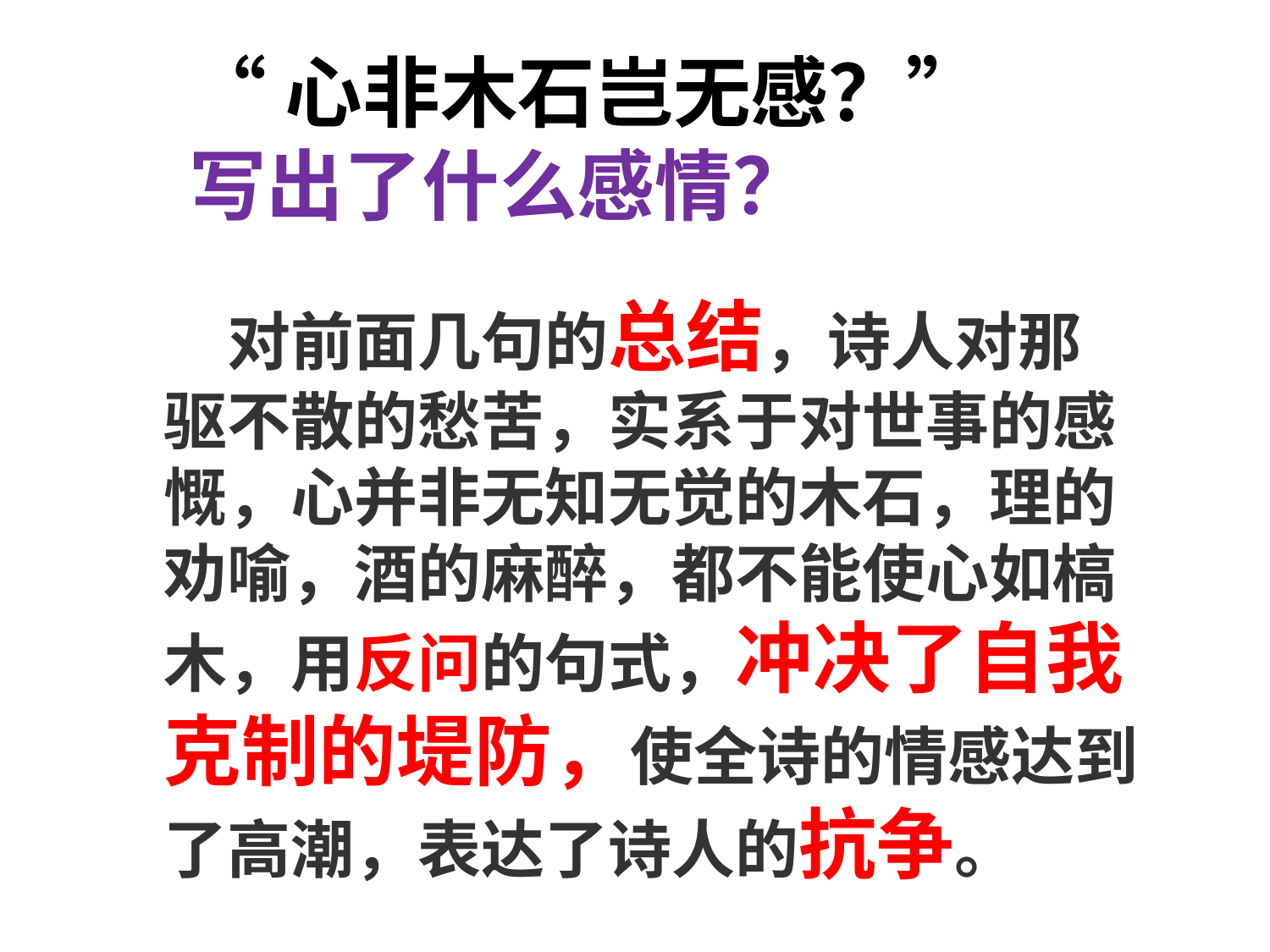

“心非木石岂无感？”写出了什么感情？
　对前面几句的总结，诗人对那驱不散的愁苦，实系于对世事的感慨，心并非无知无觉的木石，理的劝喻，酒的麻醉，都不能使心如槁木，用反问的句式，冲决了自我克制的堤防，使全诗的情感达到了高潮，表达了诗人的抗争。